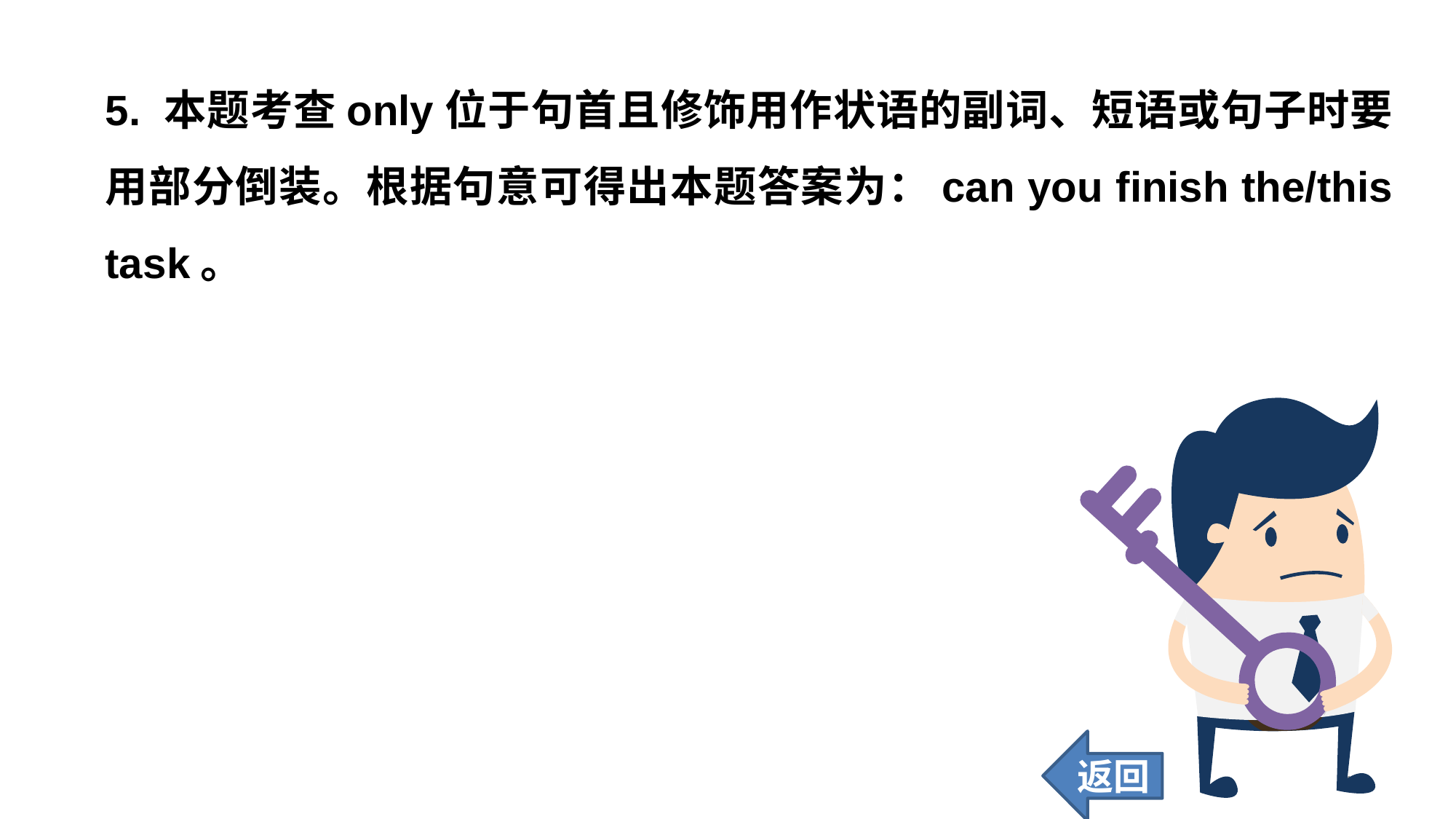

5. 本题考查only位于句首且修饰用作状语的副词、短语或句子时要用部分倒装。根据句意可得出本题答案为：can you finish the/this task。

返回
144